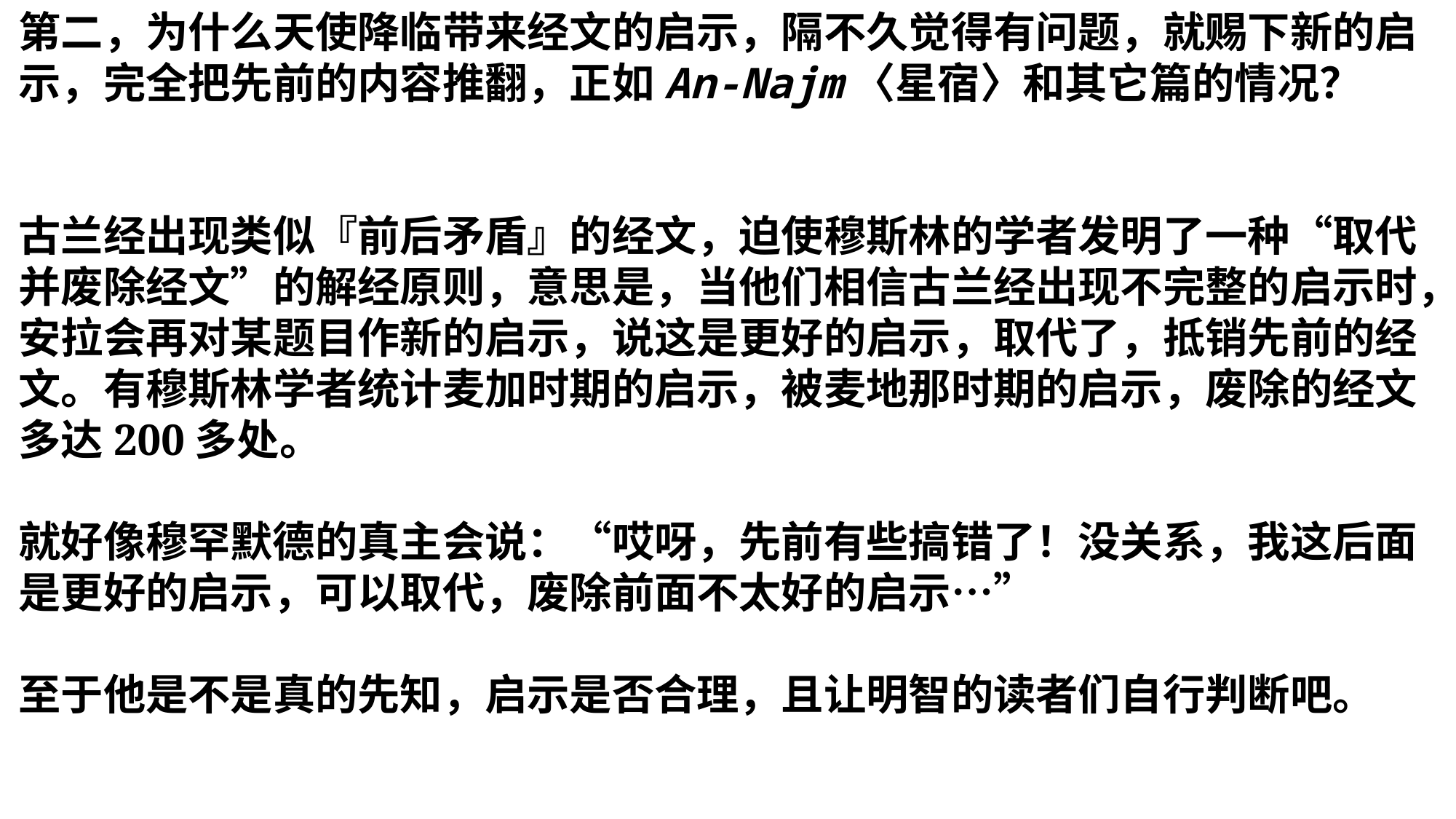

第二，为什么天使降临带来经文的启示，隔不久觉得有问题，就赐下新的启示，完全把先前的内容推翻，正如An-Najm〈星宿〉和其它篇的情况？

古兰经出现类似『前后矛盾』的经文，迫使穆斯林的学者发明了一种“取代并废除经文”的解经原则，意思是，当他们相信古兰经出现不完整的启示时，安拉会再对某题目作新的启示，说这是更好的启示，取代了，抵销先前的经文。有穆斯林学者统计麦加时期的启示，被麦地那时期的启示，废除的经文多达200多处。

就好像穆罕默德的真主会说：“哎呀，先前有些搞错了！没关系，我这后面是更好的启示，可以取代，废除前面不太好的启示…”

至于他是不是真的先知，启示是否合理，且让明智的读者们自行判断吧。